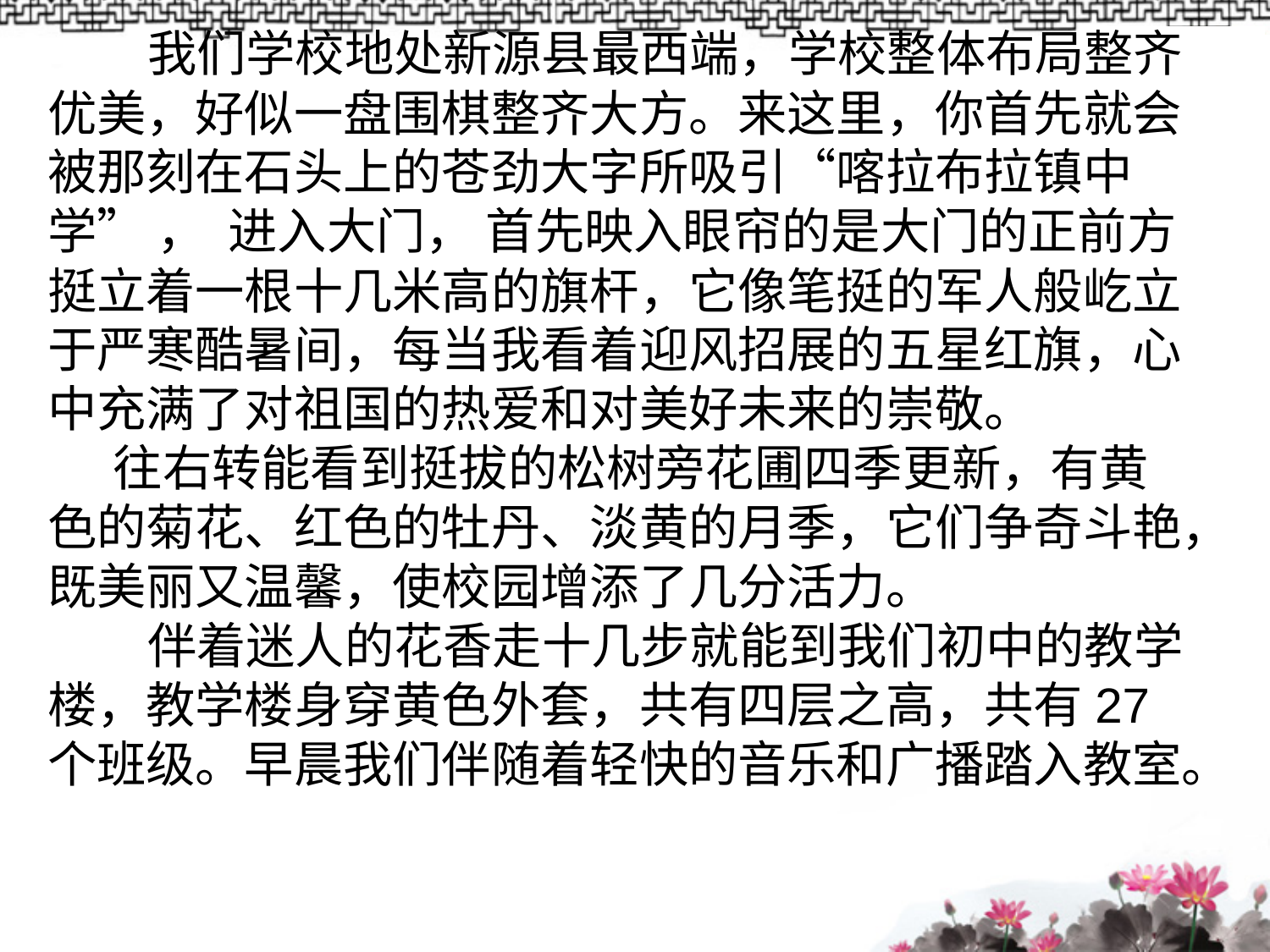

我们学校地处新源县最西端，学校整体布局整齐优美，好似一盘围棋整齐大方。来这里，你首先就会被那刻在石头上的苍劲大字所吸引“喀拉布拉镇中学” ，  进入大门， 首先映入眼帘的是大门的正前方挺立着一根十几米高的旗杆，它像笔挺的军人般屹立于严寒酷暑间，每当我看着迎风招展的五星红旗，心中充满了对祖国的热爱和对美好未来的崇敬。
      往右转能看到挺拔的松树旁花圃四季更新，有黄色的菊花、红色的牡丹、淡黄的月季，它们争奇斗艳，既美丽又温馨，使校园增添了几分活力。
        伴着迷人的花香走十几步就能到我们初中的教学楼，教学楼身穿黄色外套，共有四层之高，共有27个班级。早晨我们伴随着轻快的音乐和广播踏入教室。